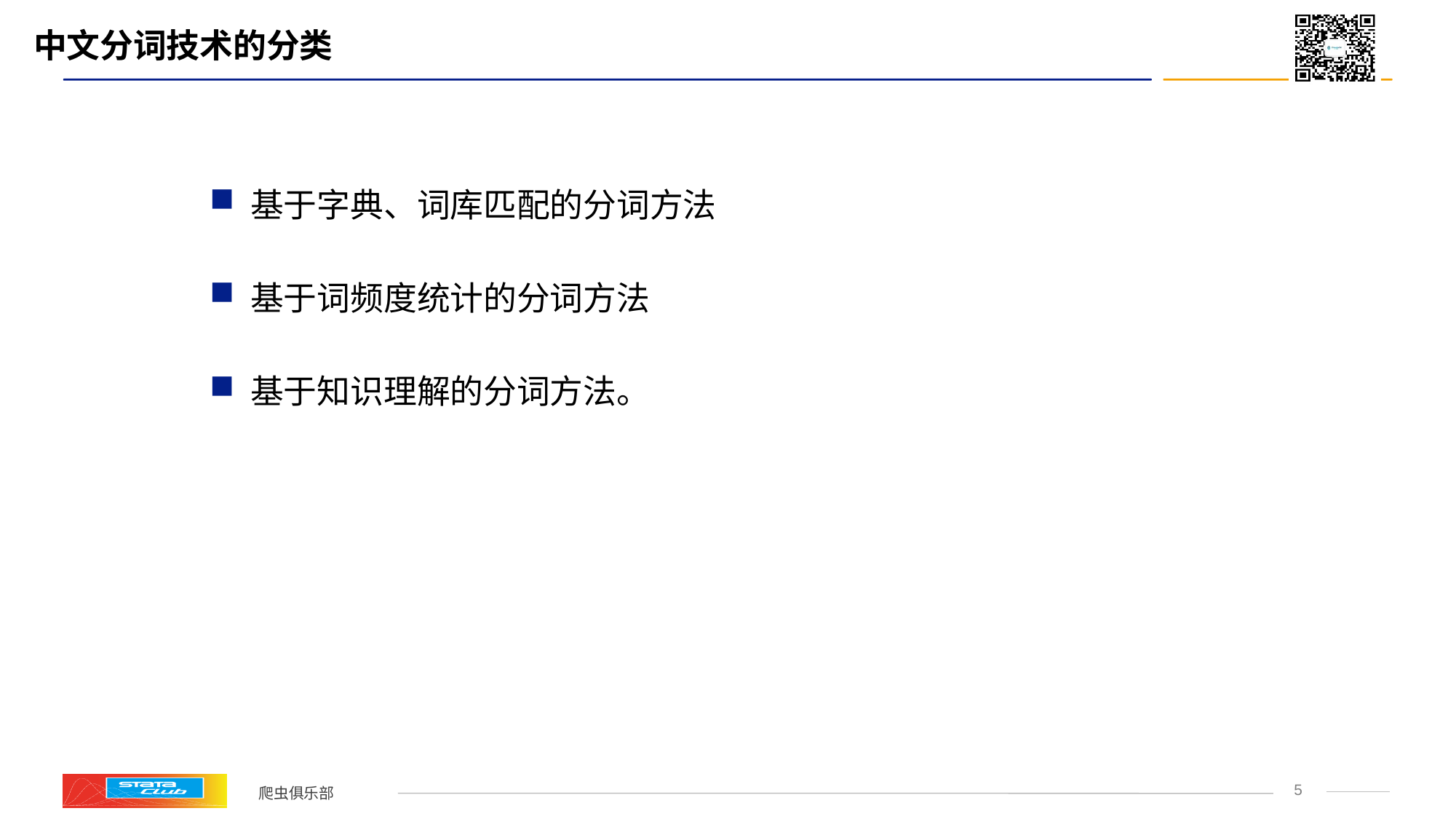

# 中文分词技术的分类
基于字典、词库匹配的分词方法

基于词频度统计的分词方法

基于知识理解的分词方法。